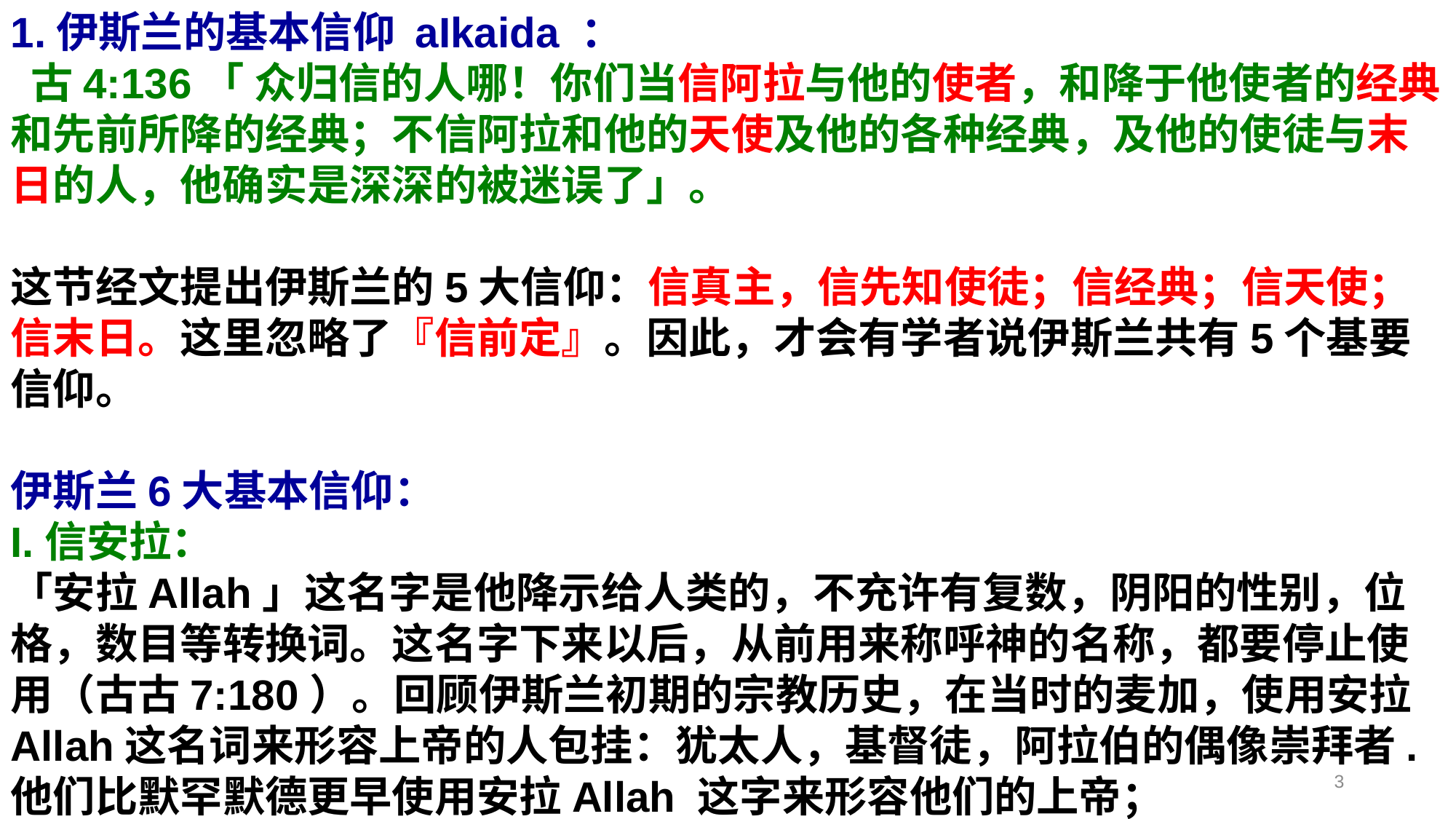

1.伊斯兰的基本信仰 aIkaida ：
 古4:136「 众归信的人哪！你们当信阿拉与他的使者，和降于他使者的经典和先前所降的经典；不信阿拉和他的天使及他的各种经典，及他的使徒与末日的人，他确实是深深的被迷误了」。

这节经文提出伊斯兰的5大信仰：信真主，信先知使徒；信经典；信天使；信末日。这里忽略了『信前定』。因此，才会有学者说伊斯兰共有5个基要信仰。

伊斯兰6大基本信仰：
I.信安拉：
「安拉Allah」这名字是他降示给人类的，不充许有复数，阴阳的性别，位格，数目等转换词。这名字下来以后，从前用来称呼神的名称，都要停止使用（古古7:180）。回顾伊斯兰初期的宗教历史，在当时的麦加，使用安拉Allah这名词来形容上帝的人包挂：犹太人，基督徒，阿拉伯的偶像崇拜者.他们比默罕默德更早使用安拉Allah 这字来形容他们的上帝；
3